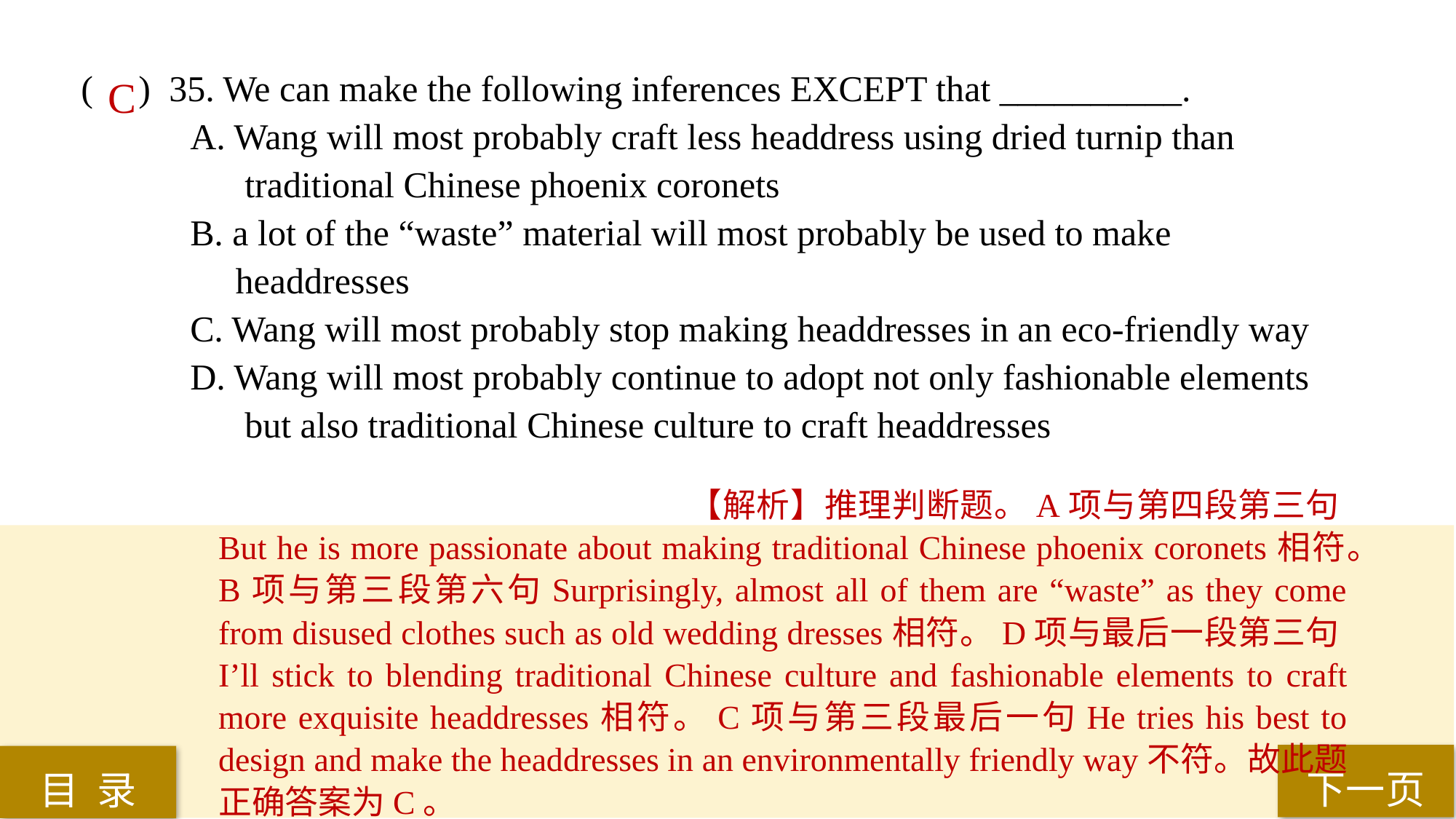

(     )  35. We can make the following inferences EXCEPT that __________.
A. Wang will most probably craft less headdress using dried turnip than
      traditional Chinese phoenix coronets
B. a lot of the “waste” material will most probably be used to make
     headdresses
C. Wang will most probably stop making headdresses in an eco-friendly way
D. Wang will most probably continue to adopt not only fashionable elements
      but also traditional Chinese culture to craft headdresses
C
【解析】推理判断题。A项与第四段第三句But he is more passionate about making traditional Chinese phoenix coronets相符。B项与第三段第六句Surprisingly, almost all of them are “waste” as they come from disused clothes such as old wedding dresses相符。D项与最后一段第三句I’ll stick to blending traditional Chinese culture and fashionable elements to craft more exquisite headdresses相符。C项与第三段最后一句He tries his best to design and make the headdresses in an environmentally friendly way不符。故此题正确答案为C。